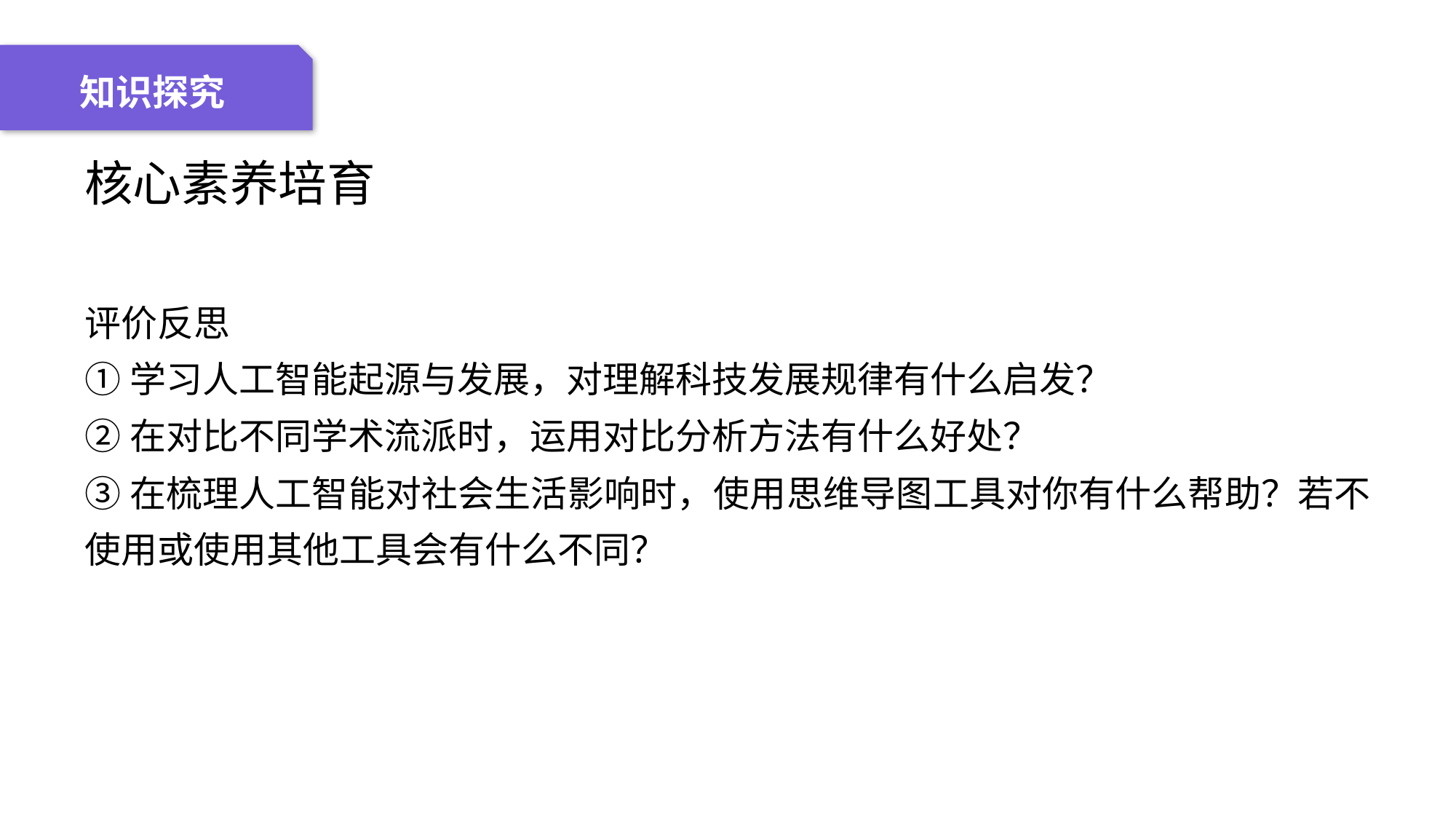

04 名词解释
01 准备过程
02 整体结构
03 重点说明
知识探究
核心素养培育

评价反思
①学习人工智能起源与发展，对理解科技发展规律有什么启发？
②在对比不同学术流派时，运用对比分析方法有什么好处？
③在梳理人工智能对社会生活影响时，使用思维导图工具对你有什么帮助？若不使用或使用其他工具会有什么不同？